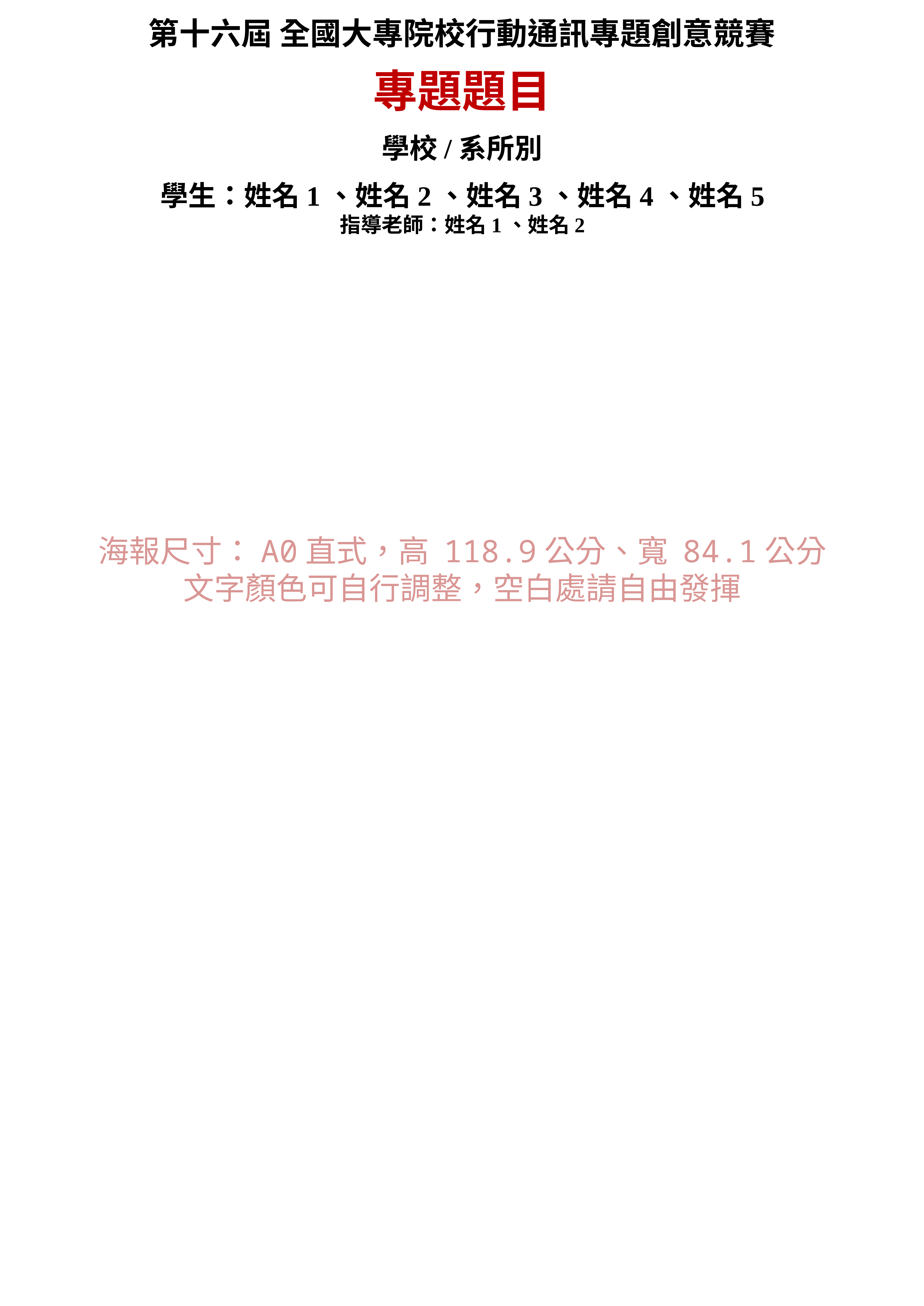

第十六屆 全國大專院校行動通訊專題創意競賽
專題題目
學校/系所別
學生：姓名1、姓名2、姓名3、姓名4、姓名5
指導老師：姓名1、姓名2
海報尺寸：A0直式，高 118.9公分、寬 84.1公分
文字顏色可自行調整，空白處請自由發揮